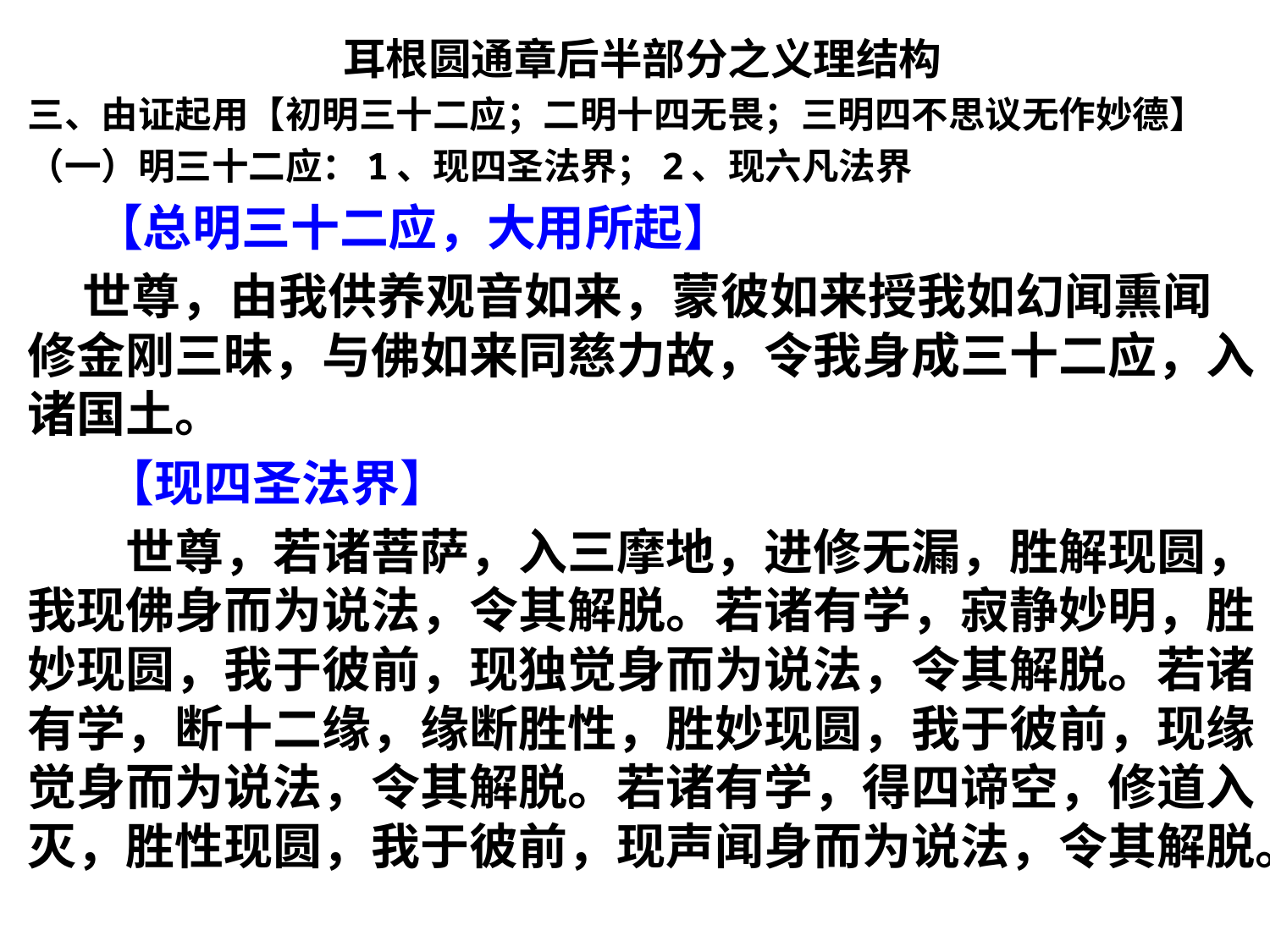

耳根圆通章后半部分之义理结构
三、由证起用【初明三十二应；二明十四无畏；三明四不思议无作妙德】
（一）明三十二应：1、现四圣法界；2、现六凡法界
     【总明三十二应，大用所起】
    世尊，由我供养观音如来，蒙彼如来授我如幻闻熏闻修金刚三昧，与佛如来同慈力故，令我身成三十二应，入诸国土。
      【现四圣法界】
        世尊，若诸菩萨，入三摩地，进修无漏，胜解现圆，我现佛身而为说法，令其解脱。若诸有学，寂静妙明，胜妙现圆，我于彼前，现独觉身而为说法，令其解脱。若诸有学，断十二缘，缘断胜性，胜妙现圆，我于彼前，现缘觉身而为说法，令其解脱。若诸有学，得四谛空，修道入灭，胜性现圆，我于彼前，现声闻身而为说法，令其解脱。